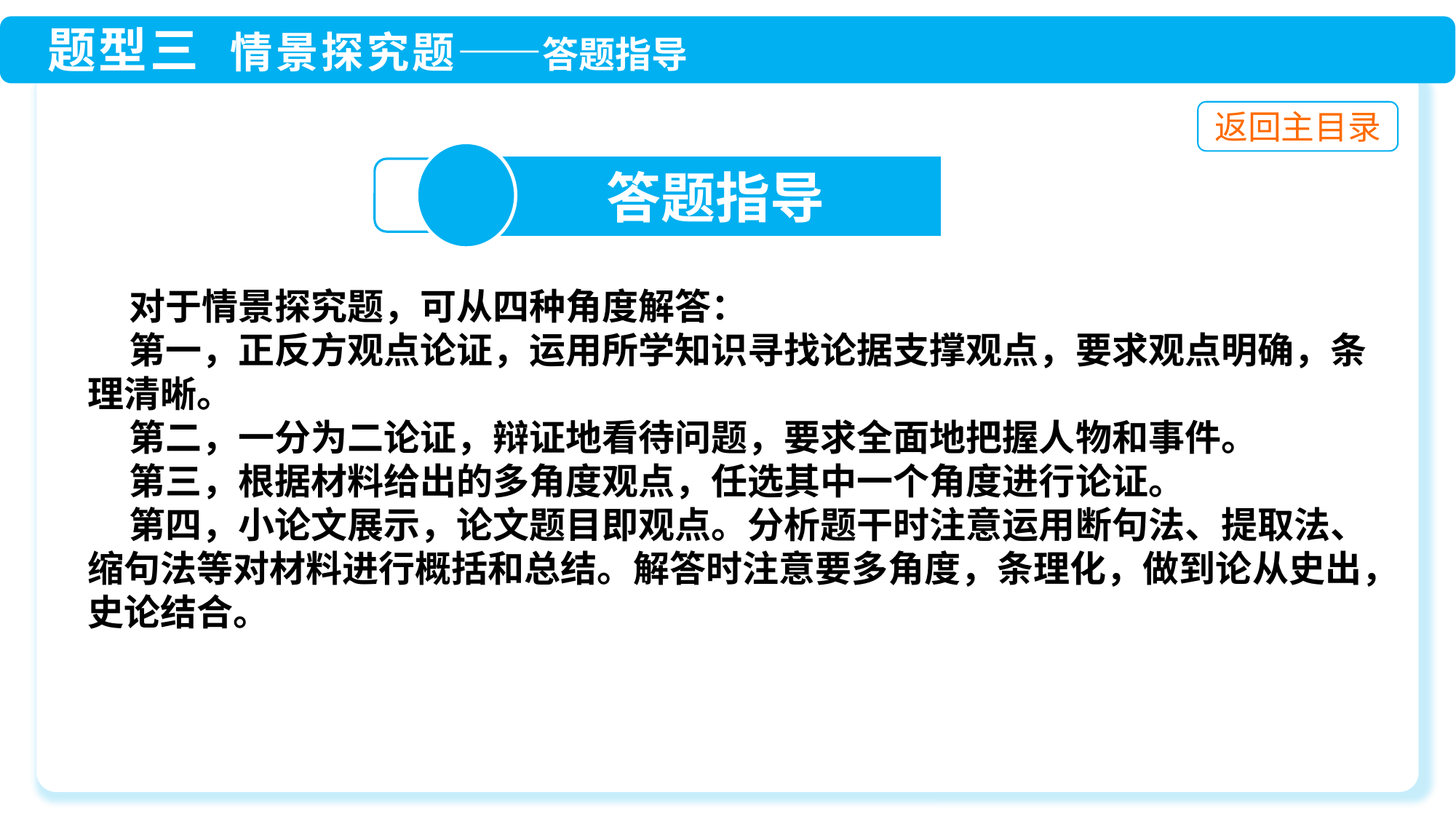

答题指导

    对于情景探究题，可从四种角度解答：
    第一，正反方观点论证，运用所学知识寻找论据支撑观点，要求观点明确，条理清晰。
    第二，一分为二论证，辩证地看待问题，要求全面地把握人物和事件。
    第三，根据材料给出的多角度观点，任选其中一个角度进行论证。
    第四，小论文展示，论文题目即观点。分析题干时注意运用断句法、提取法、缩句法等对材料进行概括和总结。解答时注意要多角度，条理化，做到论从史出，史论结合。